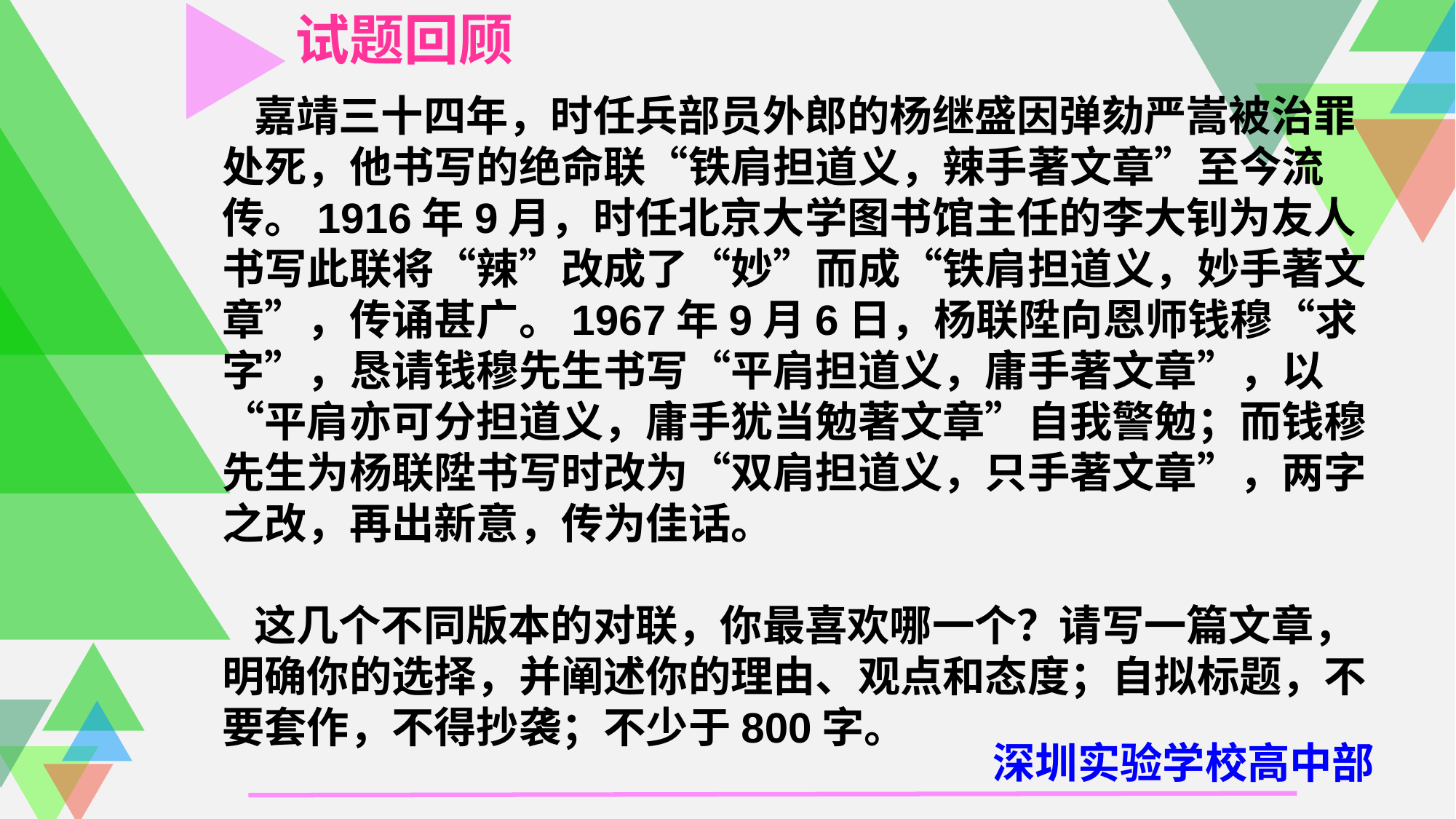

试题回顾

嘉靖三十四年，时任兵部员外郎的杨继盛因弹劾严嵩被治罪处死，他书写的绝命联“铁肩担道义，辣手著文章”至今流传。1916年9月，时任北京大学图书馆主任的李大钊为友人书写此联将“辣”改成了“妙”而成“铁肩担道义，妙手著文章”，传诵甚广。1967年9月6日，杨联陞向恩师钱穆“求字”，恳请钱穆先生书写“平肩担道义，庸手著文章”，以“平肩亦可分担道义，庸手犹当勉著文章”自我警勉；而钱穆先生为杨联陞书写时改为“双肩担道义，只手著文章”，两字之改，再出新意，传为佳话。

这几个不同版本的对联，你最喜欢哪一个？请写一篇文章，明确你的选择，并阐述你的理由、观点和态度；自拟标题，不要套作，不得抄袭；不少于800字。

深圳实验学校高中部